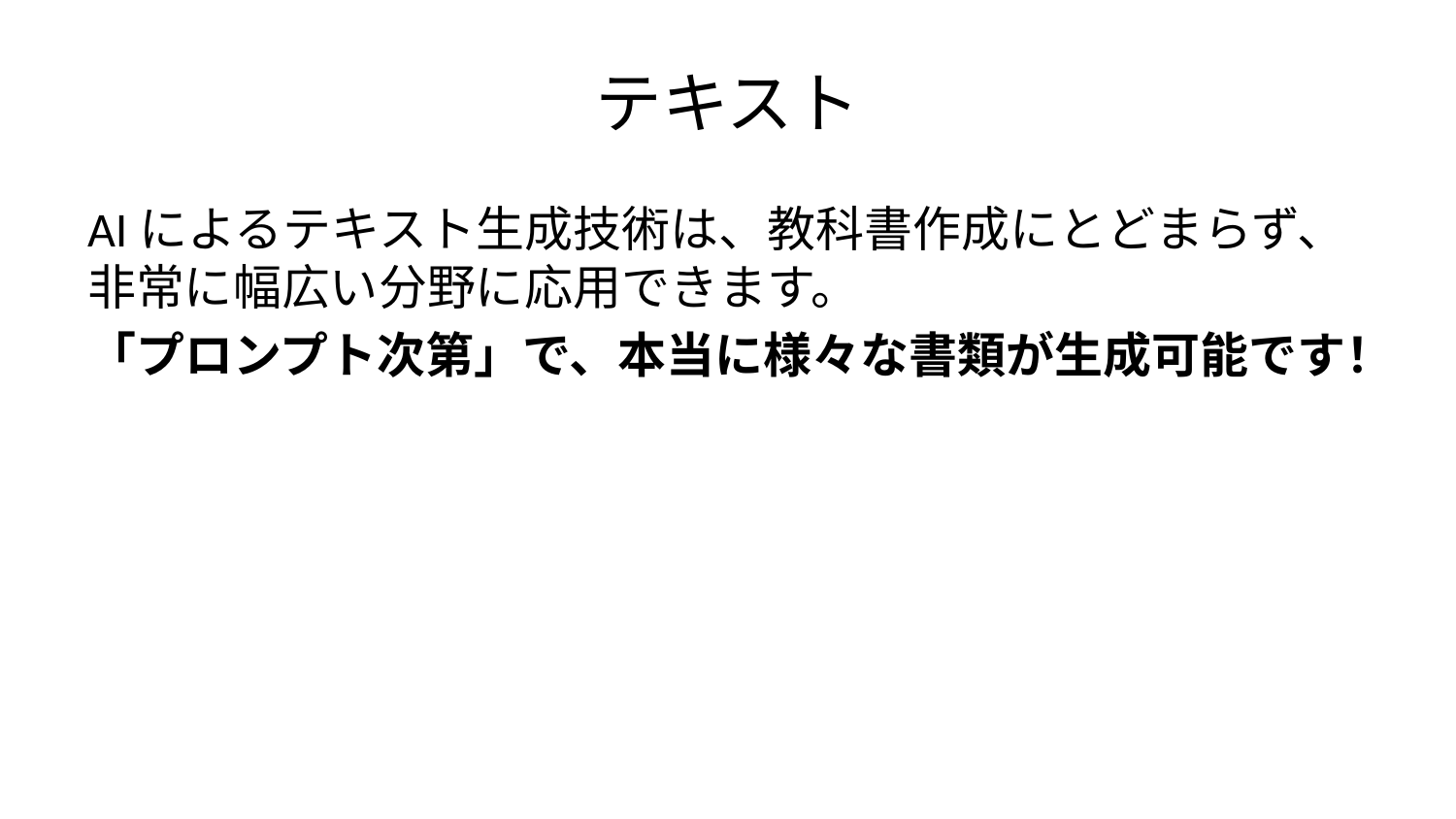

# テキスト
AIによるテキスト生成技術は、教科書作成にとどまらず、非常に幅広い分野に応用できます。
「プロンプト次第」で、本当に様々な書類が生成可能です！